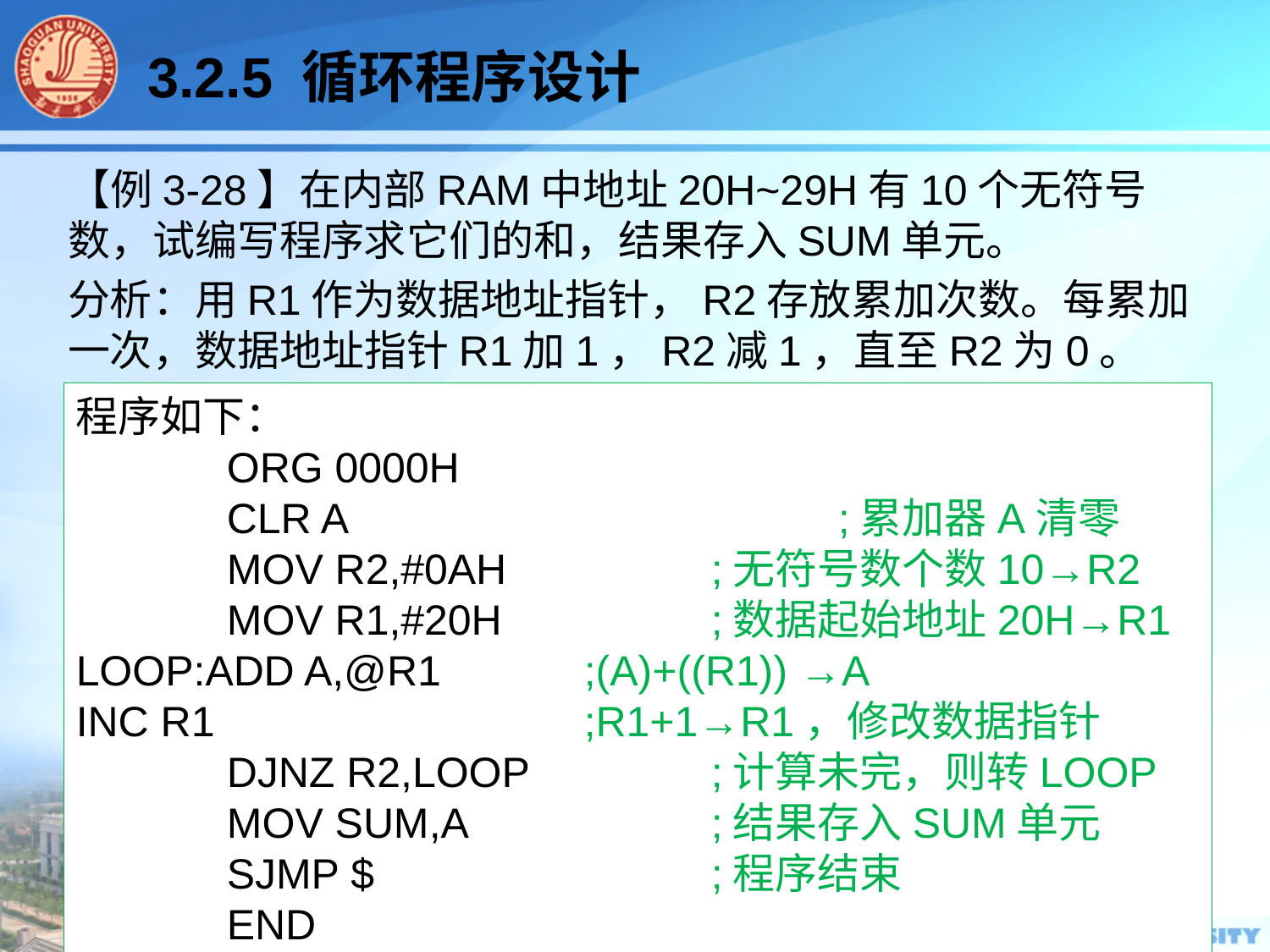

3.2.5 循环程序设计
【例3-28】在内部RAM中地址20H~29H有10个无符号数，试编写程序求它们的和，结果存入SUM单元。
分析：用R1作为数据地址指针，R2存放累加次数。每累加一次，数据地址指针R1加1，R2减1，直至R2为0。
程序如下：
	  ORG 0000H
	  CLR A				;累加器A清零
	  MOV R2,#0AH		;无符号数个数10→R2
	  MOV R1,#20H		;数据起始地址20H→R1
LOOP:ADD A,@R1		;(A)+((R1)) →A
INC R1			;R1+1→R1，修改数据指针
	  DJNZ R2,LOOP		;计算未完，则转LOOP
	  MOV SUM,A		;结果存入SUM单元
	  SJMP $			;程序结束
	  END